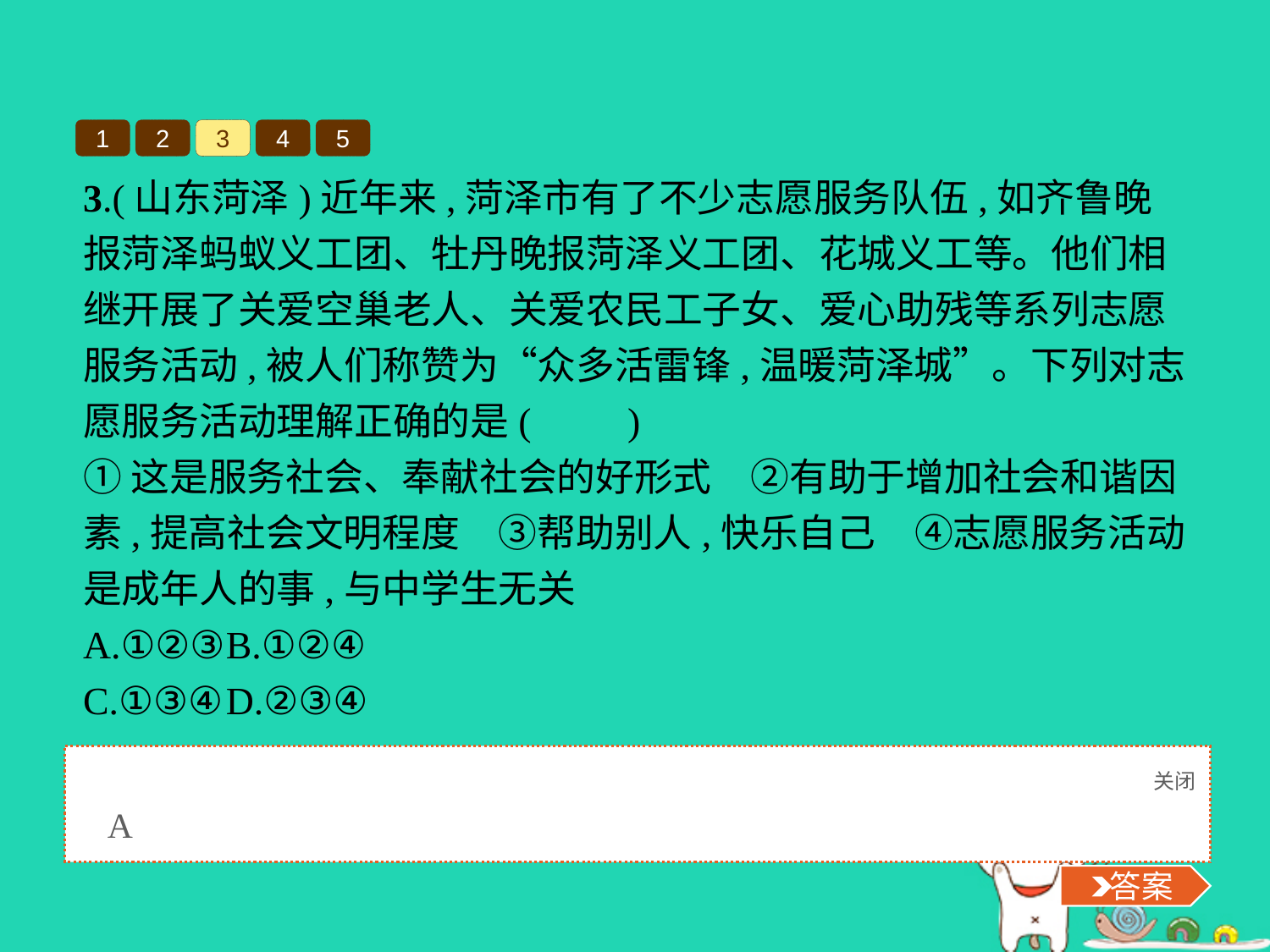

1
2
3
4
5
3.(山东菏泽)近年来,菏泽市有了不少志愿服务队伍,如齐鲁晚报菏泽蚂蚁义工团、牡丹晚报菏泽义工团、花城义工等。他们相继开展了关爱空巢老人、关爱农民工子女、爱心助残等系列志愿服务活动,被人们称赞为“众多活雷锋,温暖菏泽城”。下列对志愿服务活动理解正确的是(　　)
①这是服务社会、奉献社会的好形式　②有助于增加社会和谐因素,提高社会文明程度　③帮助别人,快乐自己　④志愿服务活动是成年人的事,与中学生无关
A.①②③	B.①②④
C.①③④	D.②③④

关闭
  答案

A
  答案